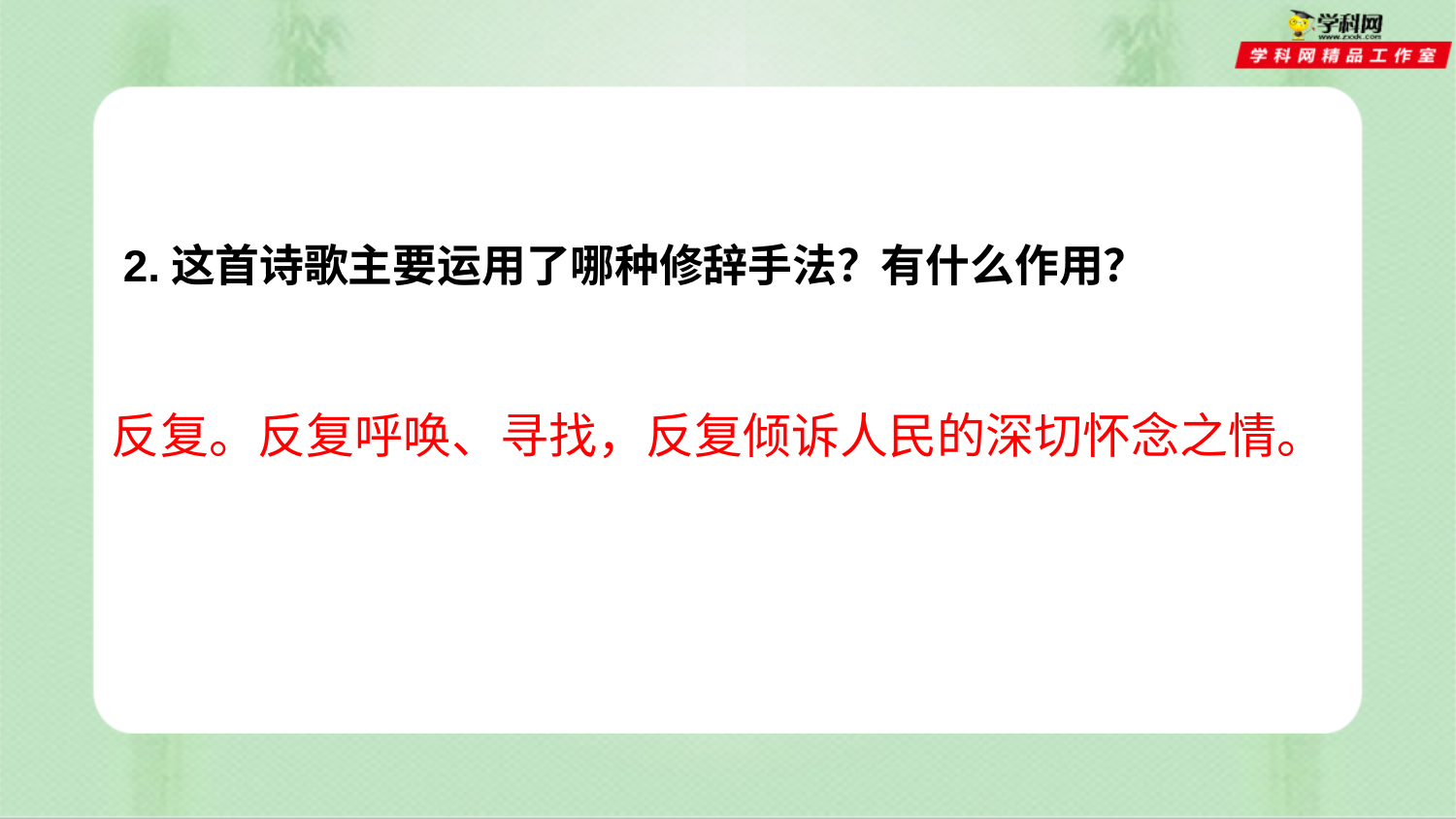

2.这首诗歌主要运用了哪种修辞手法？有什么作用？
反复。反复呼唤、寻找，反复倾诉人民的深切怀念之情。